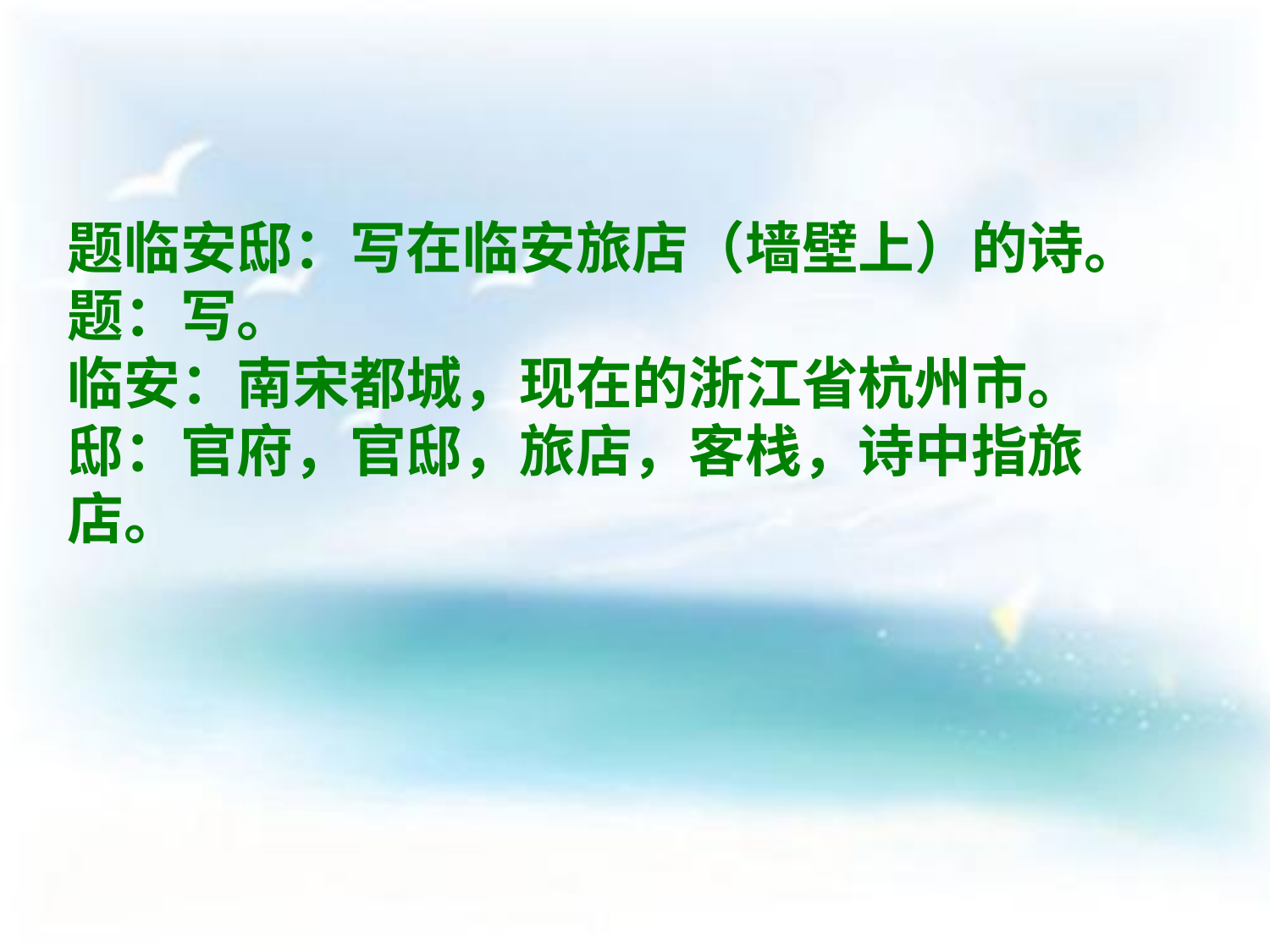

题临安邸：写在临安旅店（墙壁上）的诗。
题：写。
临安：南宋都城，现在的浙江省杭州市。
邸：官府，官邸，旅店，客栈，诗中指旅店。